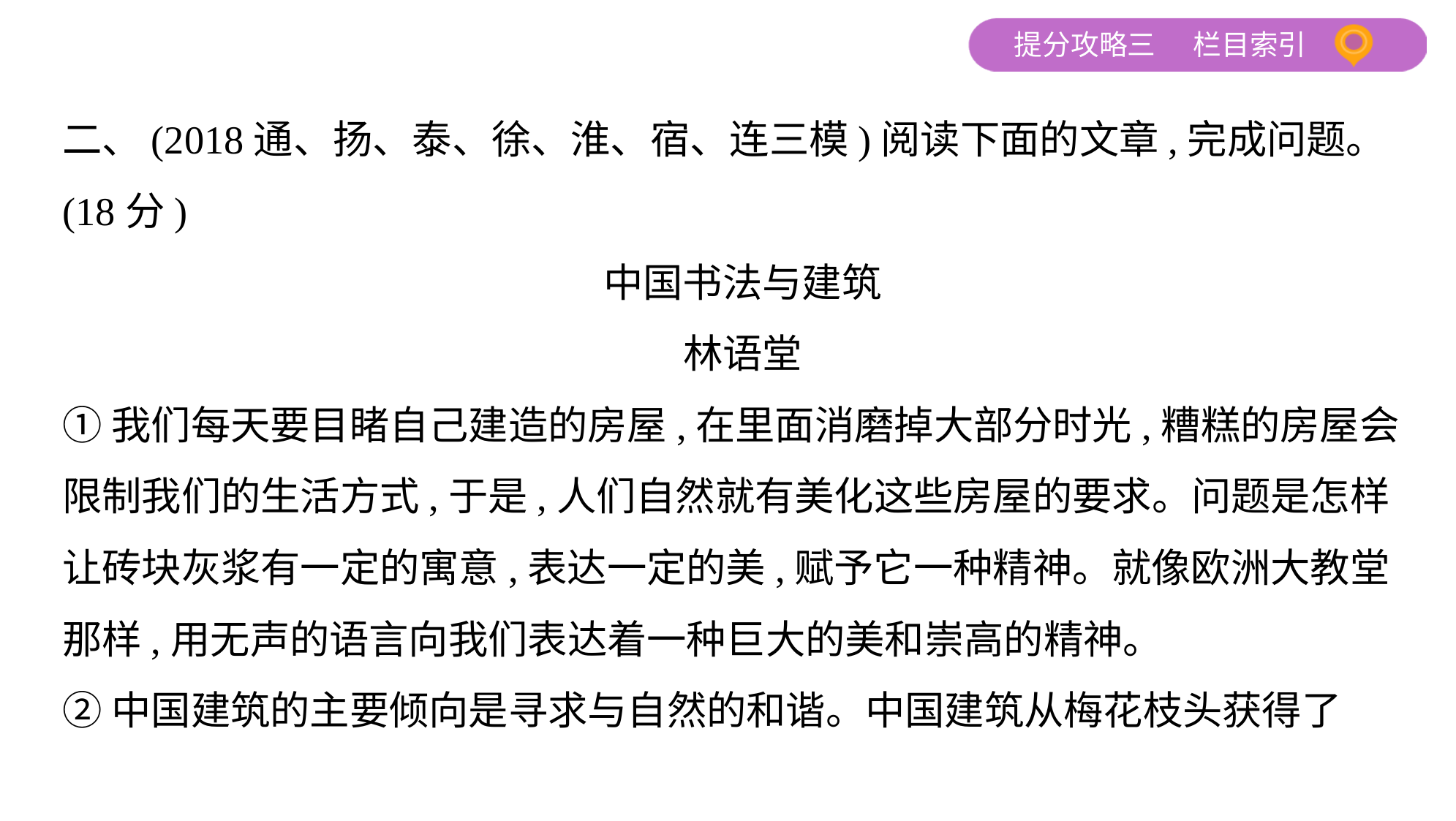

二、(2018通、扬、泰、徐、淮、宿、连三模)阅读下面的文章,完成问题。
(18分)
中国书法与建筑
林语堂
①我们每天要目睹自己建造的房屋,在里面消磨掉大部分时光,糟糕的房屋会
限制我们的生活方式,于是,人们自然就有美化这些房屋的要求。问题是怎样
让砖块灰浆有一定的寓意,表达一定的美,赋予它一种精神。就像欧洲大教堂
那样,用无声的语言向我们表达着一种巨大的美和崇高的精神。
②中国建筑的主要倾向是寻求与自然的和谐。中国建筑从梅花枝头获得了